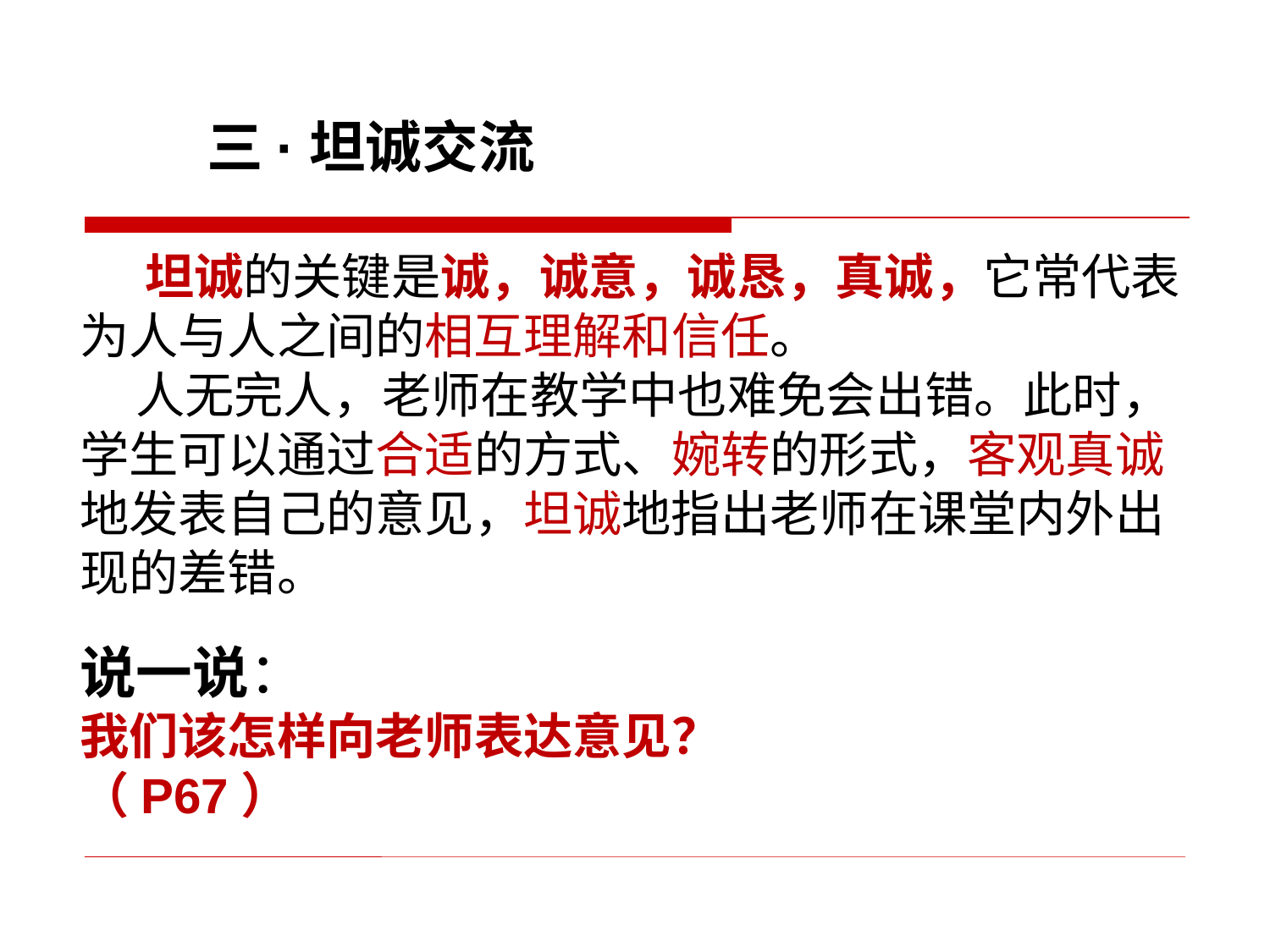

三·坦诚交流
        坦诚的关键是诚，诚意，诚恳，真诚，它常代表为人与人之间的相互理解和信任。
    人无完人，老师在教学中也难免会出错。此时，学生可以通过合适的方式、婉转的形式，客观真诚地发表自己的意见，坦诚地指出老师在课堂内外出现的差错。
说一说：
我们该怎样向老师表达意见？（P67）